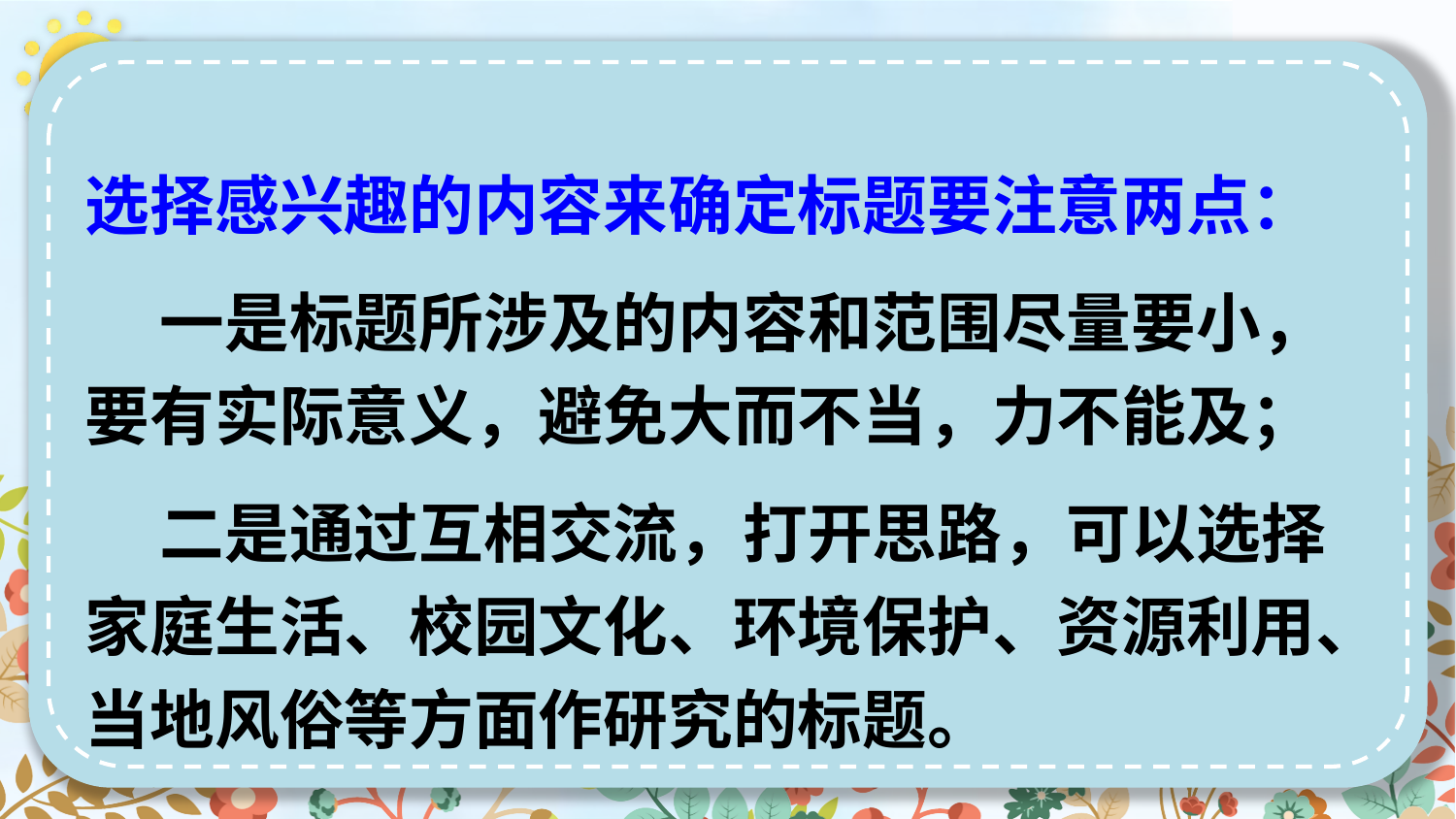

选择感兴趣的内容来确定标题要注意两点：
    一是标题所涉及的内容和范围尽量要小，要有实际意义，避免大而不当，力不能及；
    二是通过互相交流，打开思路，可以选择家庭生活、校园文化、环境保护、资源利用、当地风俗等方面作研究的标题。